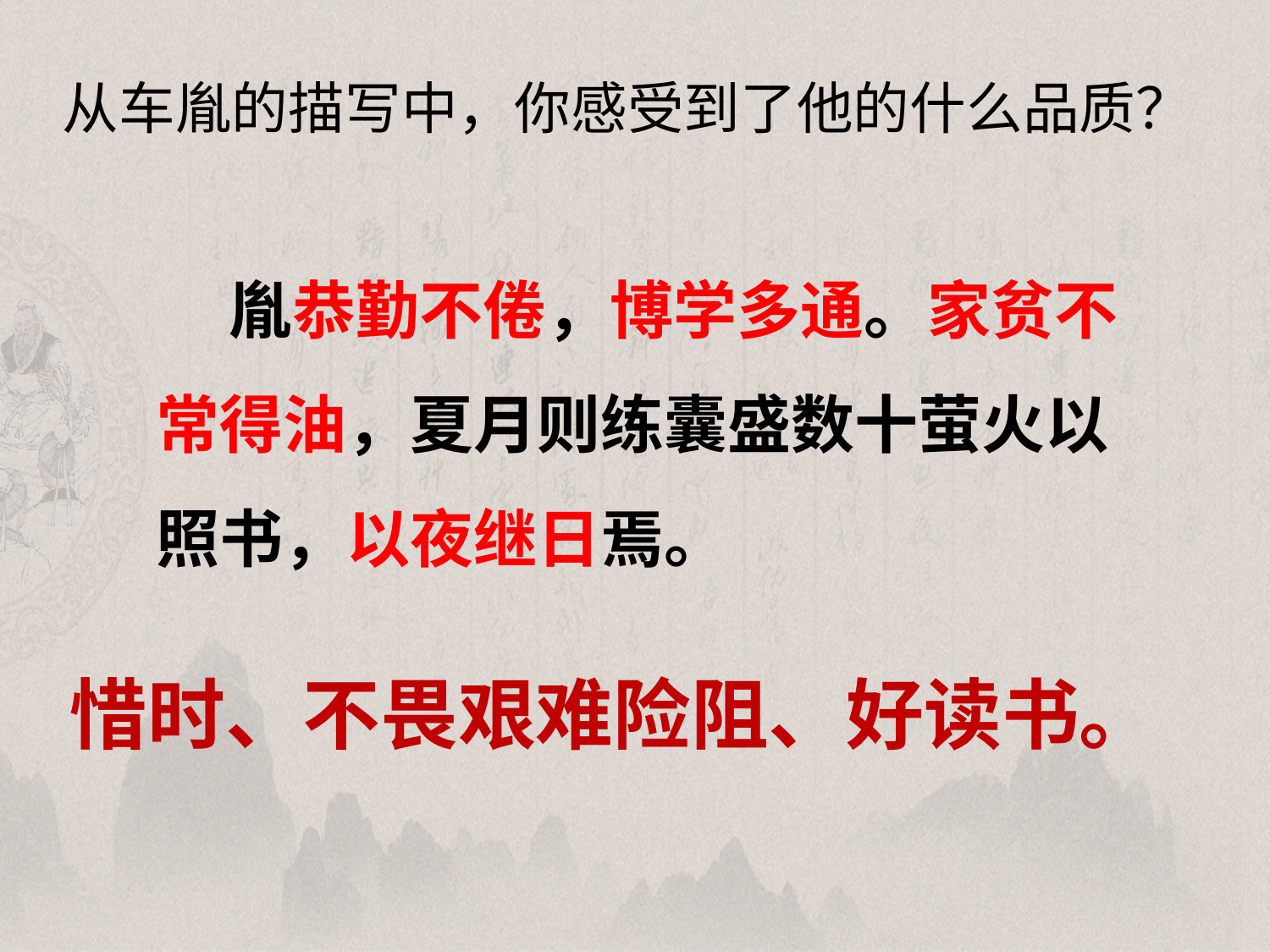

从车胤的描写中，你感受到了他的什么品质？
    胤恭勤不倦，博学多通。家贫不常得油，夏月则练囊盛数十萤火以照书，以夜继日焉。
惜时、不畏艰难险阻、好读书。